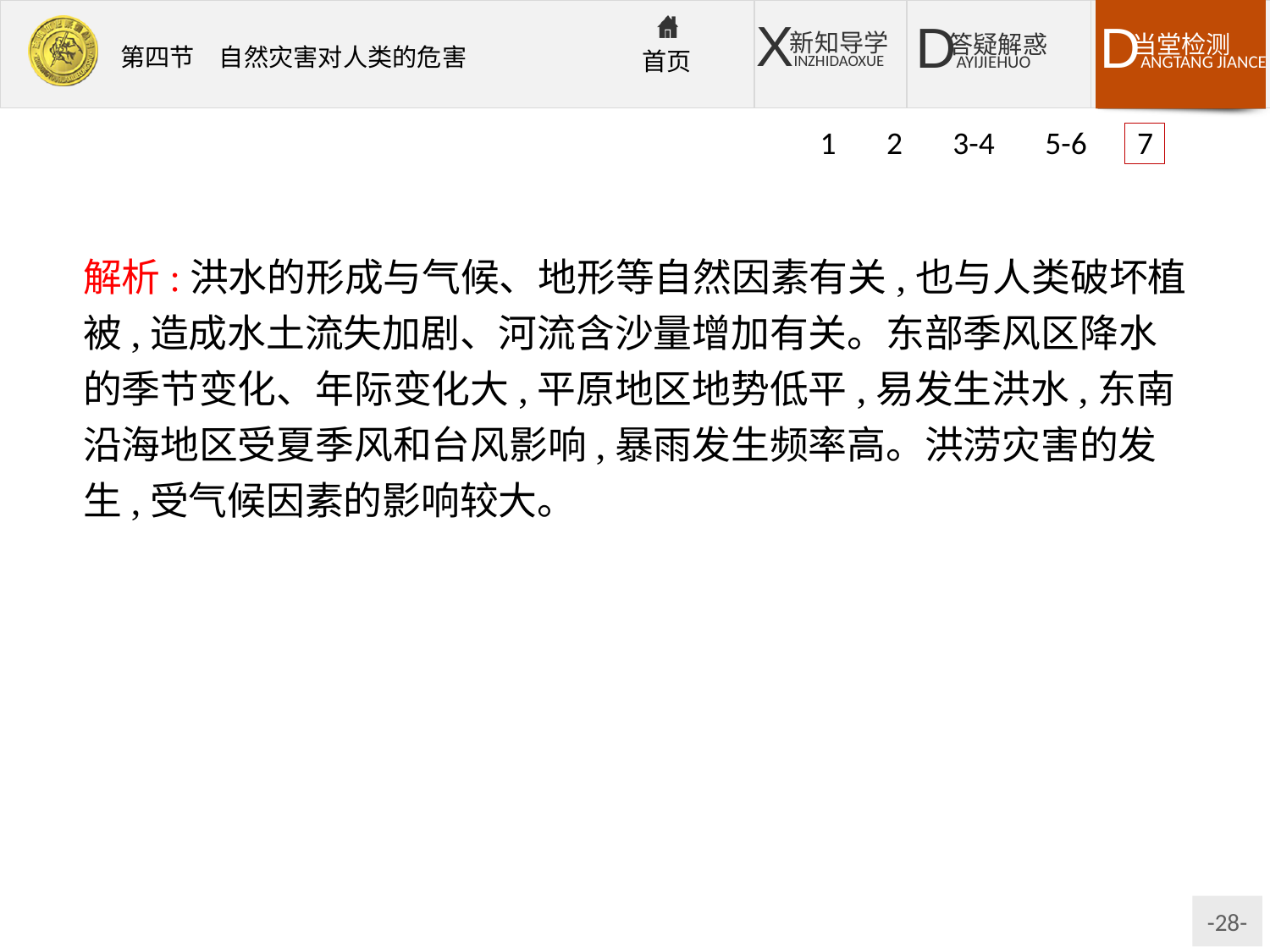

1       2       3-4       5-6       7

解析:洪水的形成与气候、地形等自然因素有关,也与人类破坏植被,造成水土流失加剧、河流含沙量增加有关。东部季风区降水的季节变化、年际变化大,平原地区地势低平,易发生洪水,东南沿海地区受夏季风和台风影响,暴雨发生频率高。洪涝灾害的发生,受气候因素的影响较大。
答案:(1)自然　人为
(2)东北　华北　长江中下游　四川　珠江　东部季风
(3)粤、桂　受夏季风影响大,雨季长,以及受台风影响　黑、吉、辽、豫、湘、鄂、粤、桂　晋　气候、地形等自然因素